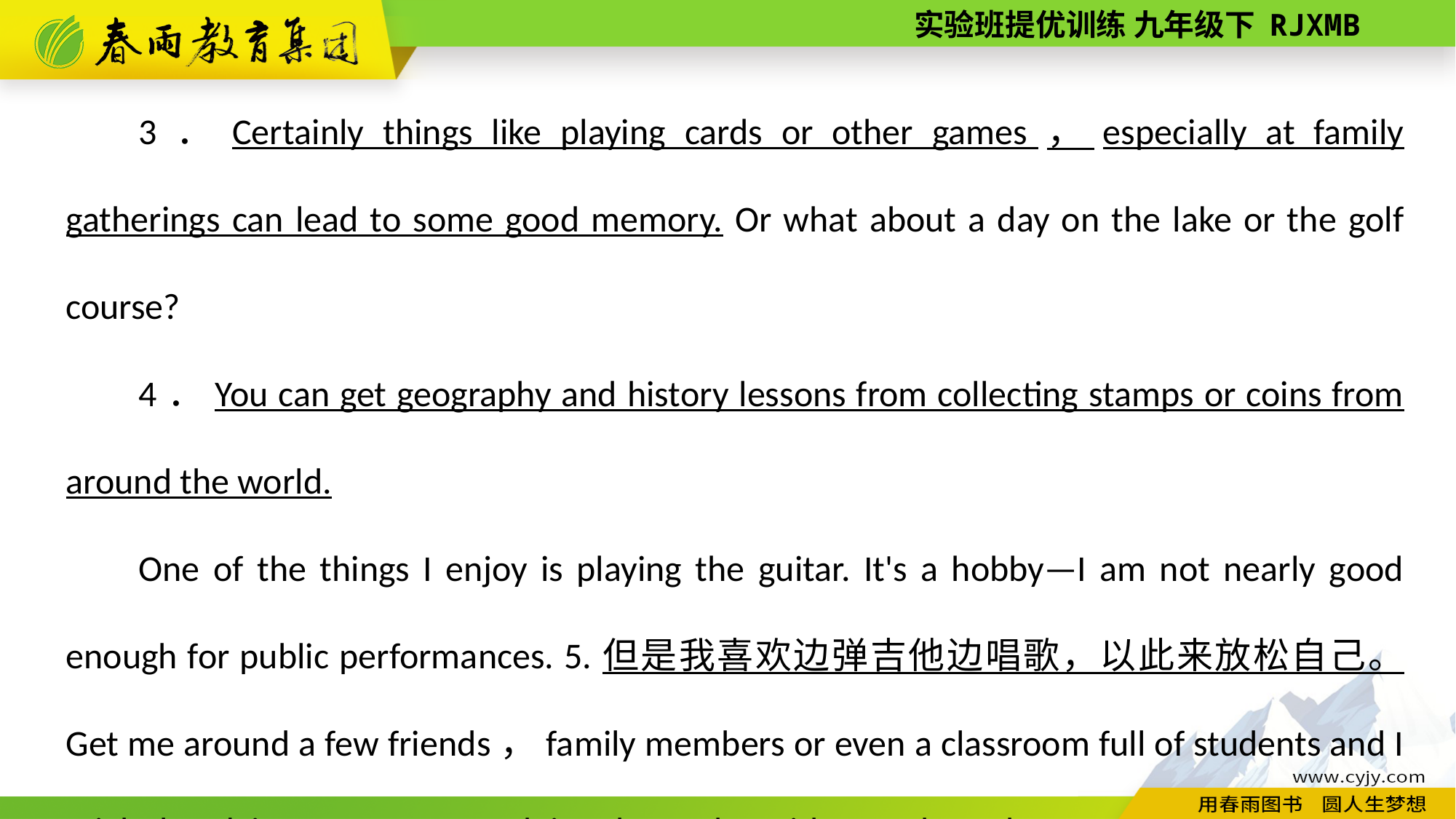

3．Certainly things like playing cards or other games，especially at family gatherings can lead to some good memory. Or what about a day on the lake or the golf course?
4．You can get geography and history lessons from collecting stamps or coins from around the world.
One of the things I enjoy is playing the guitar. It's a hobby—I am not nearly good enough for public performances. 5.但是我喜欢边弹吉他边唱歌，以此来放松自己。 Get me around a few friends，family members or even a classroom full of students and I might break into a song. I was doing that today with my 5th graders.